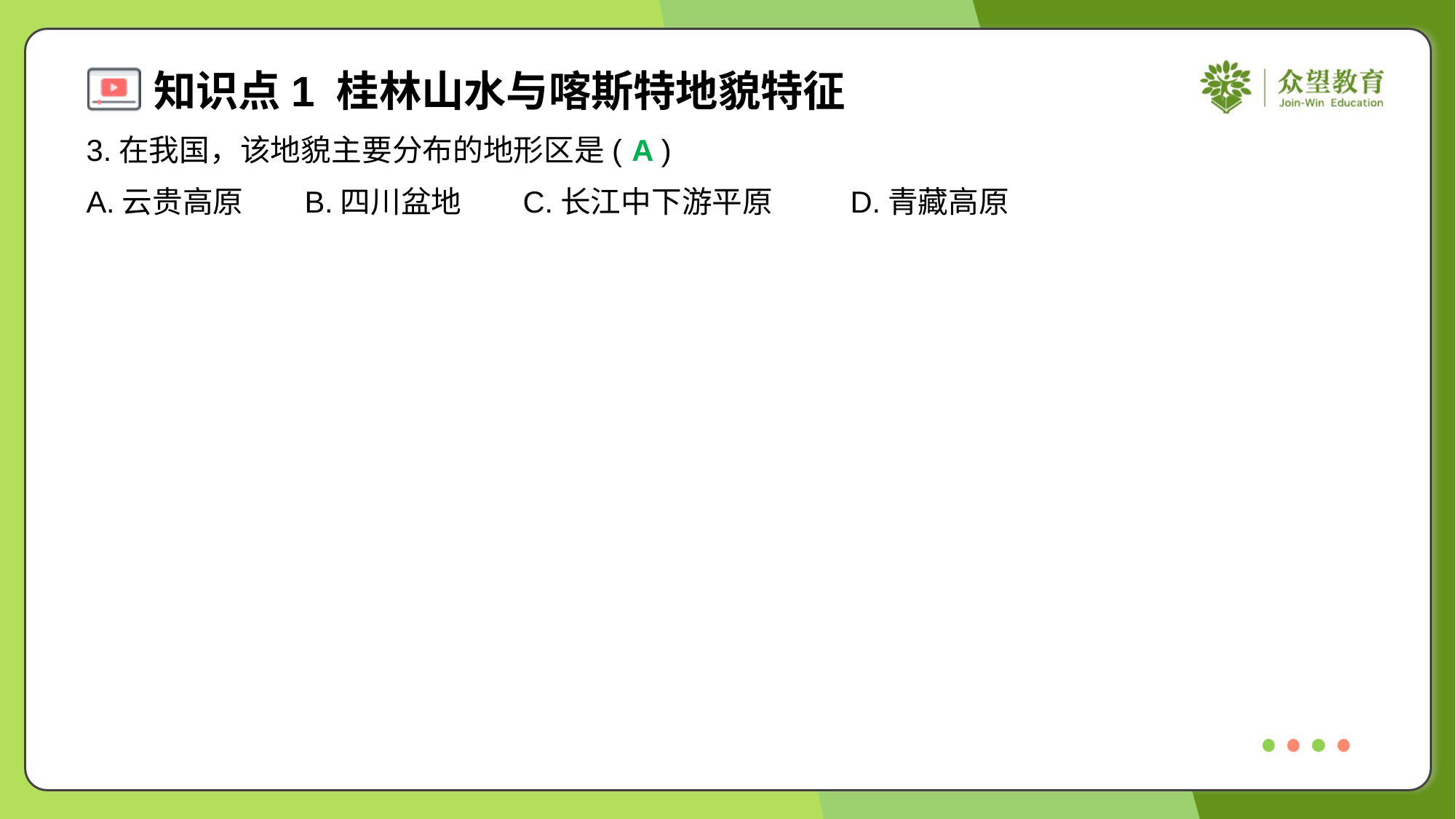

3.在我国，该地貌主要分布的地形区是(     )
A
A.云贵高原	B.四川盆地	C.长江中下游平原	D.青藏高原